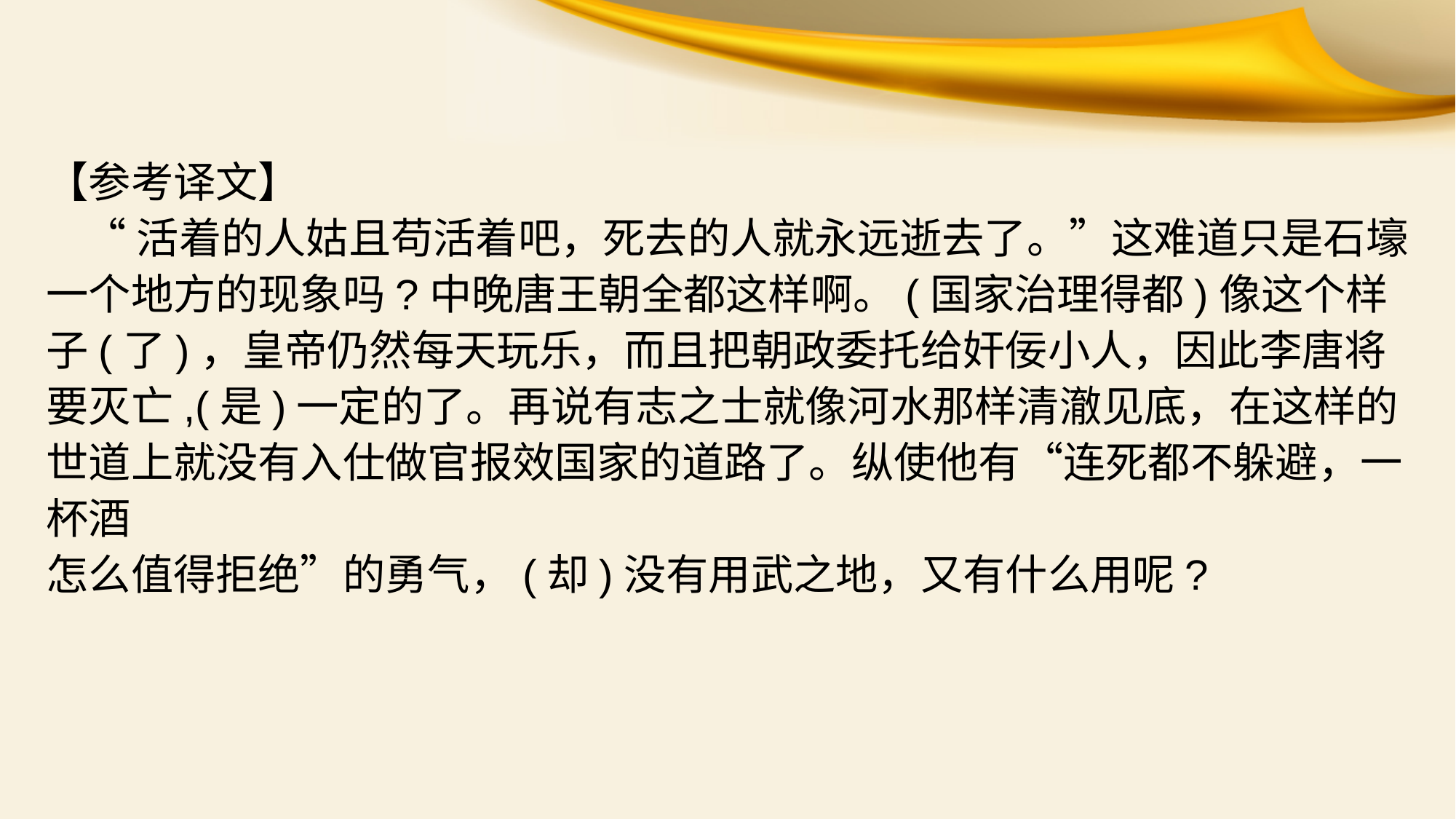

【参考译文】
    “活着的人姑且苟活着吧，死去的人就永远逝去了。”这难道只是石壕一个地方的现象吗?中晚唐王朝全都这样啊。(国家治理得都)像这个样子(了)，皇帝仍然每天玩乐，而且把朝政委托给奸佞小人，因此李唐将要灭亡,(是)一定的了。再说有志之士就像河水那样清澈见底，在这样的世道上就没有入仕做官报效国家的道路了。纵使他有“连死都不躲避，一杯酒
怎么值得拒绝”的勇气，(却)没有用武之地，又有什么用呢?